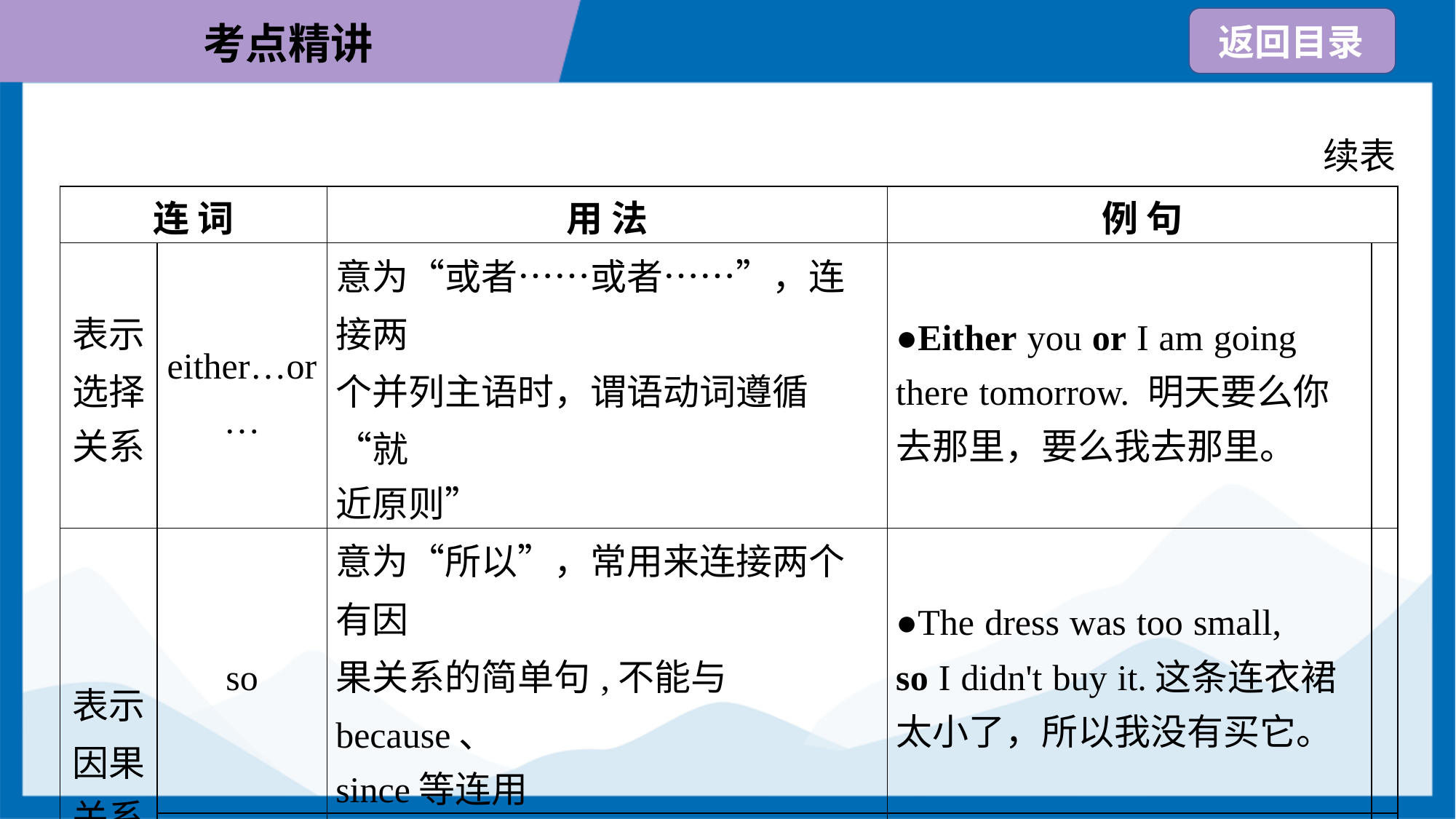

续表
| 连 词 |  | 用 法 | 例 句 |  |
| --- | --- | --- | --- | --- |
| 表示 选择 关系 | either…or … | 意为“或者……或者……”，连接两 个并列主语时，谓语动词遵循“就 近原则” | ●Either you or I am going there tomorrow. 明天要么你 去那里，要么我去那里。 |  |
| 表示 因果 关系 | so | 意为“所以”，常用来连接两个有因 果关系的简单句,不能与because、 since等连用 | ●The dress was too small, so I didn't buy it.这条连衣裙 太小了，所以我没有买它。 |  |
|  | for | 意为“因为”，表示原因，主要用来 进行补充说明 | ●Let's put on coats, for it's cold outside.我们穿上外套 吧，因为外面很冷。 |  |